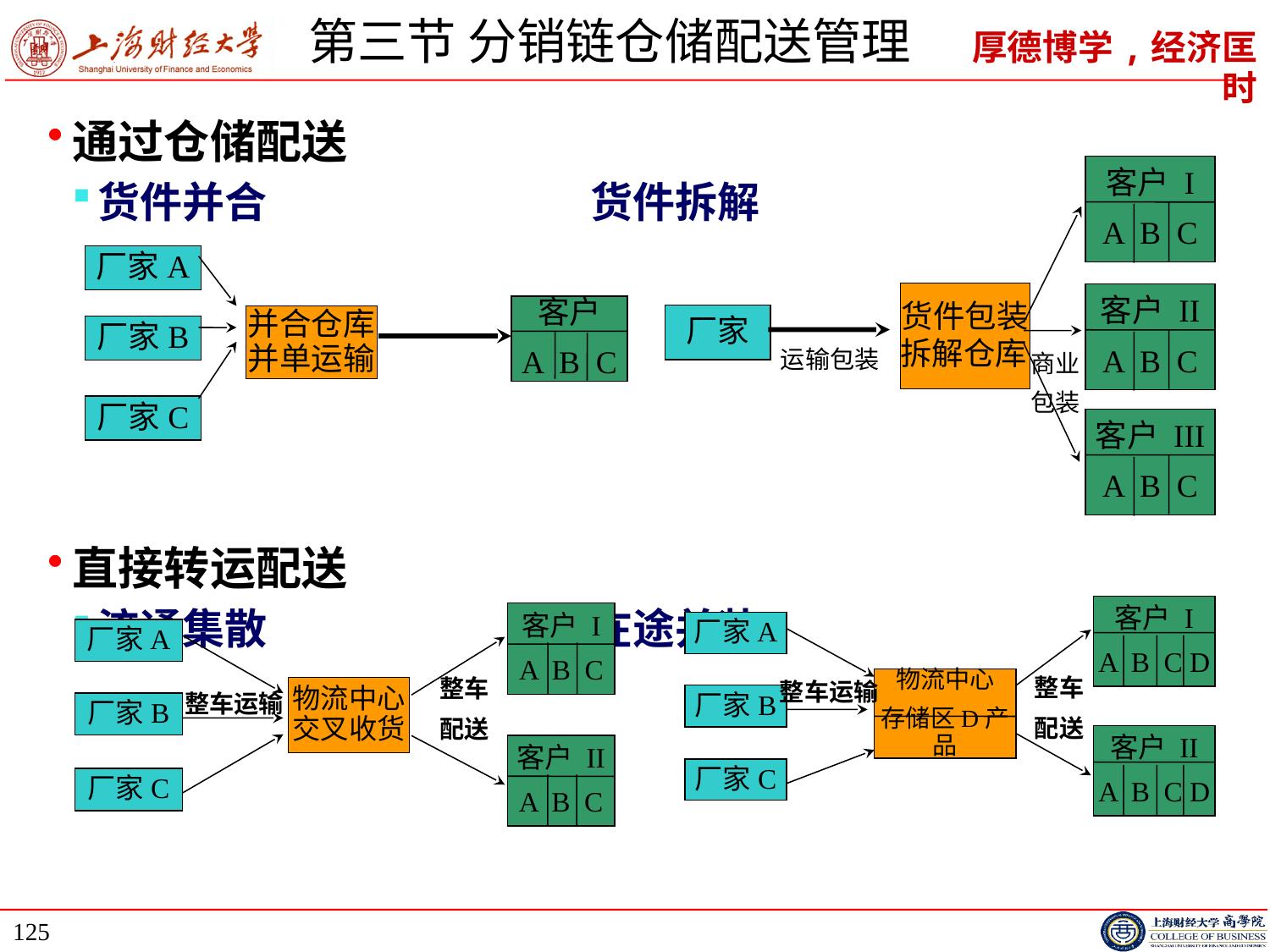

# 第三节 分销链仓储配送管理
通过仓储配送
货件并合                                  货件拆解

直接转运配送
流通集散                                  在途并装

客户 I
A  B  C

商业
包装
货件包装
拆解仓库
客户 II
A  B  C

厂家

运输包装
客户 III
A  B  C

厂家A

客户
A  B  C
并合仓库并单运输
厂家B

厂家C
客户 I
A  B  C D

厂家A

物流中心
存储区D产品
整车
配送
整车运输
厂家B

客户 II
A  B  C D

厂家C
客户 I
A  B  C

厂家A

整车
配送
物流中心交叉收货
整车运输
厂家B

客户 II
A  B  C

厂家C
125